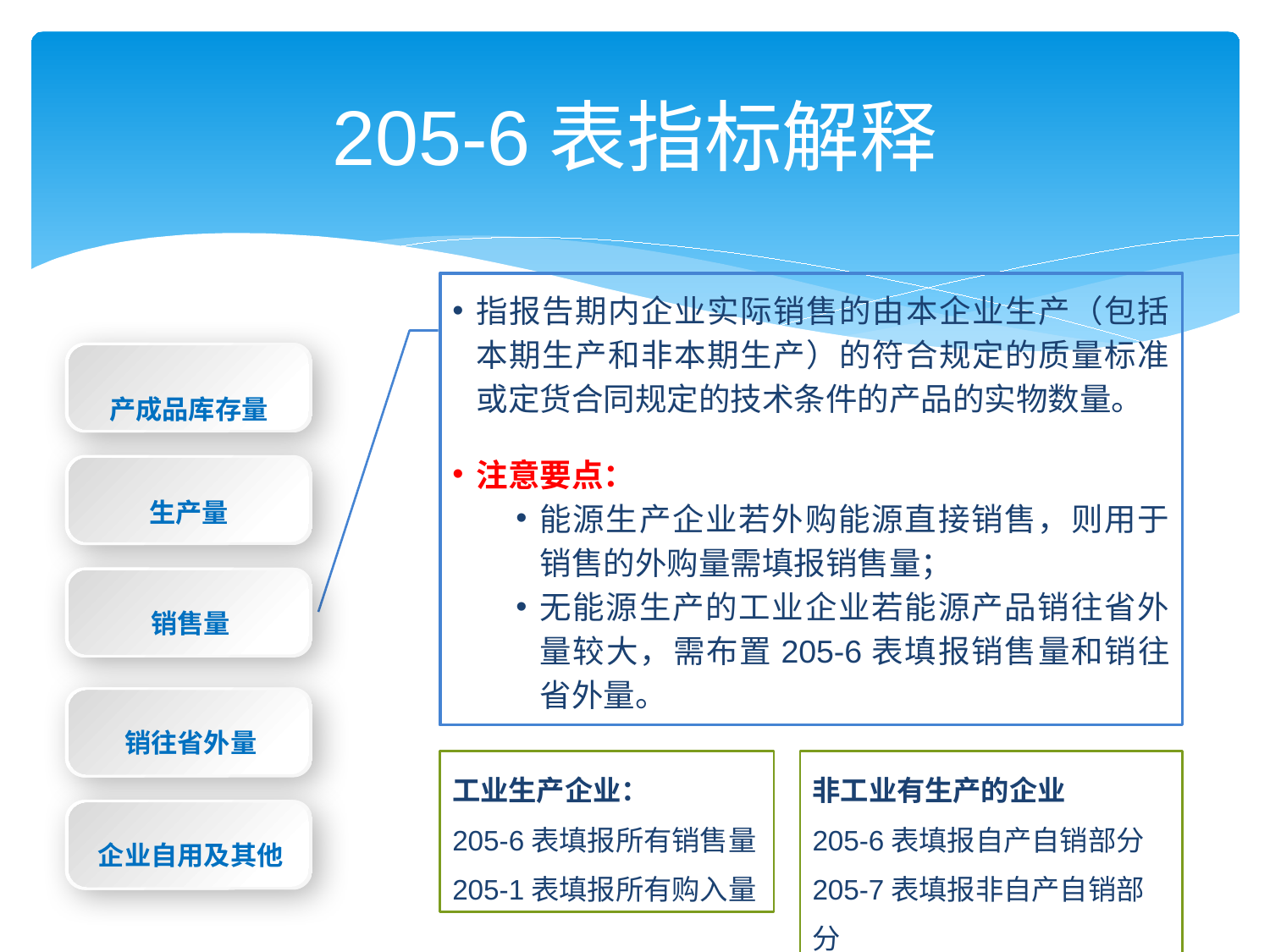

# 205-6表指标解释
指报告期内企业实际销售的由本企业生产（包括本期生产和非本期生产）的符合规定的质量标准或定货合同规定的技术条件的产品的实物数量。
注意要点：
能源生产企业若外购能源直接销售，则用于销售的外购量需填报销售量；
无能源生产的工业企业若能源产品销往省外量较大，需布置205-6表填报销售量和销往省外量。

产成品库存量

生产量

销售量

销往省外量
工业生产企业：
205-6表填报所有销售量
205-1表填报所有购入量
非工业有生产的企业
205-6表填报自产自销部分
205-7表填报非自产自销部分

企业自用及其他
8